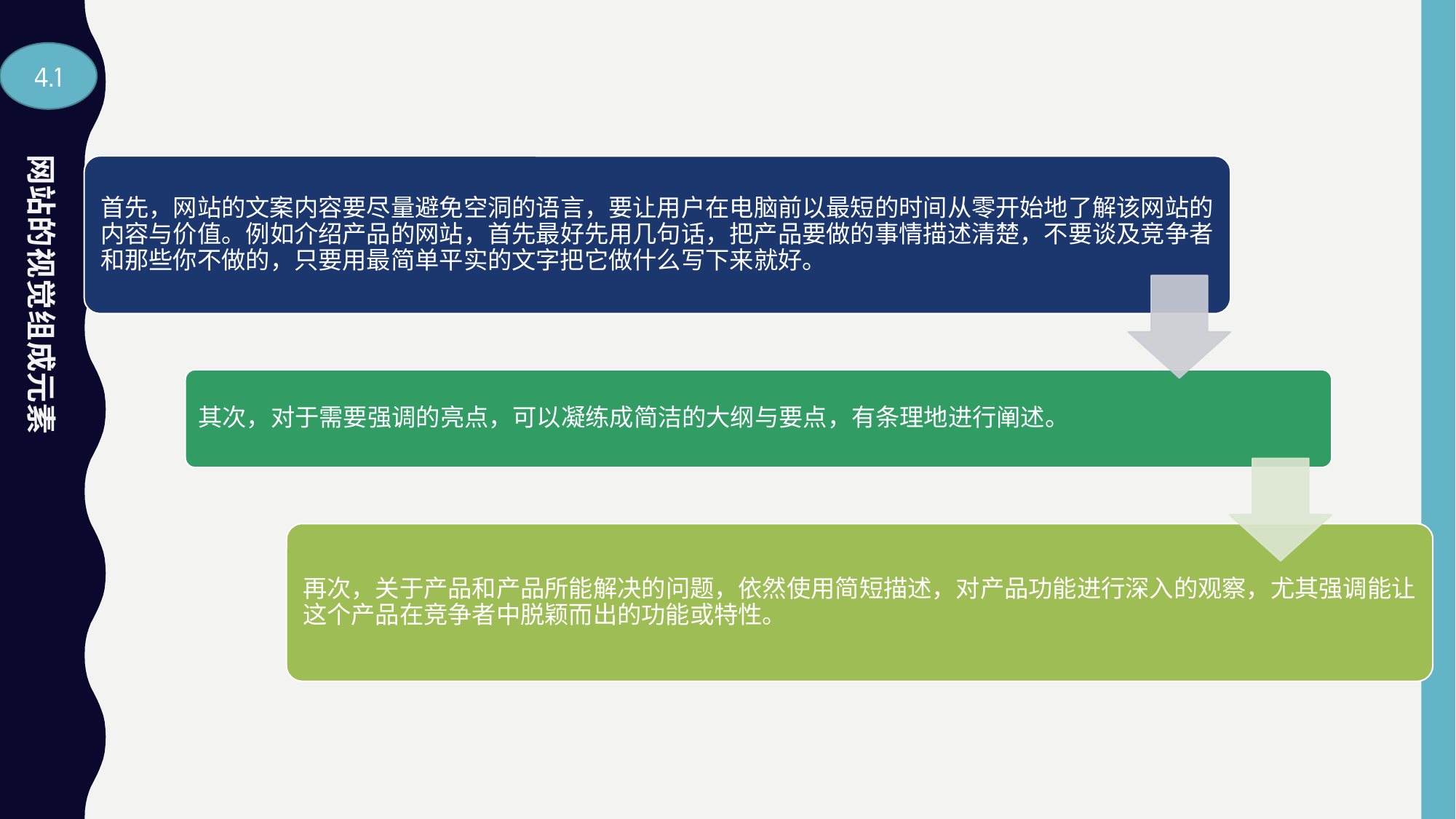

4.1
网站的视觉组成元素
首先，网站的文案内容要尽量避免空洞的语言，要让用户在电脑前以最短的时间从零开始地了解该网站的内容与价值。例如介绍产品的网站，首先最好先用几句话，把产品要做的事情描述清楚，不要谈及竞争者和那些你不做的，只要用最简单平实的文字把它做什么写下来就好。
其次，对于需要强调的亮点，可以凝练成简洁的大纲与要点，有条理地进行阐述。
再次，关于产品和产品所能解决的问题，依然使用简短描述，对产品功能进行深入的观察，尤其强调能让这个产品在竞争者中脱颖而出的功能或特性。